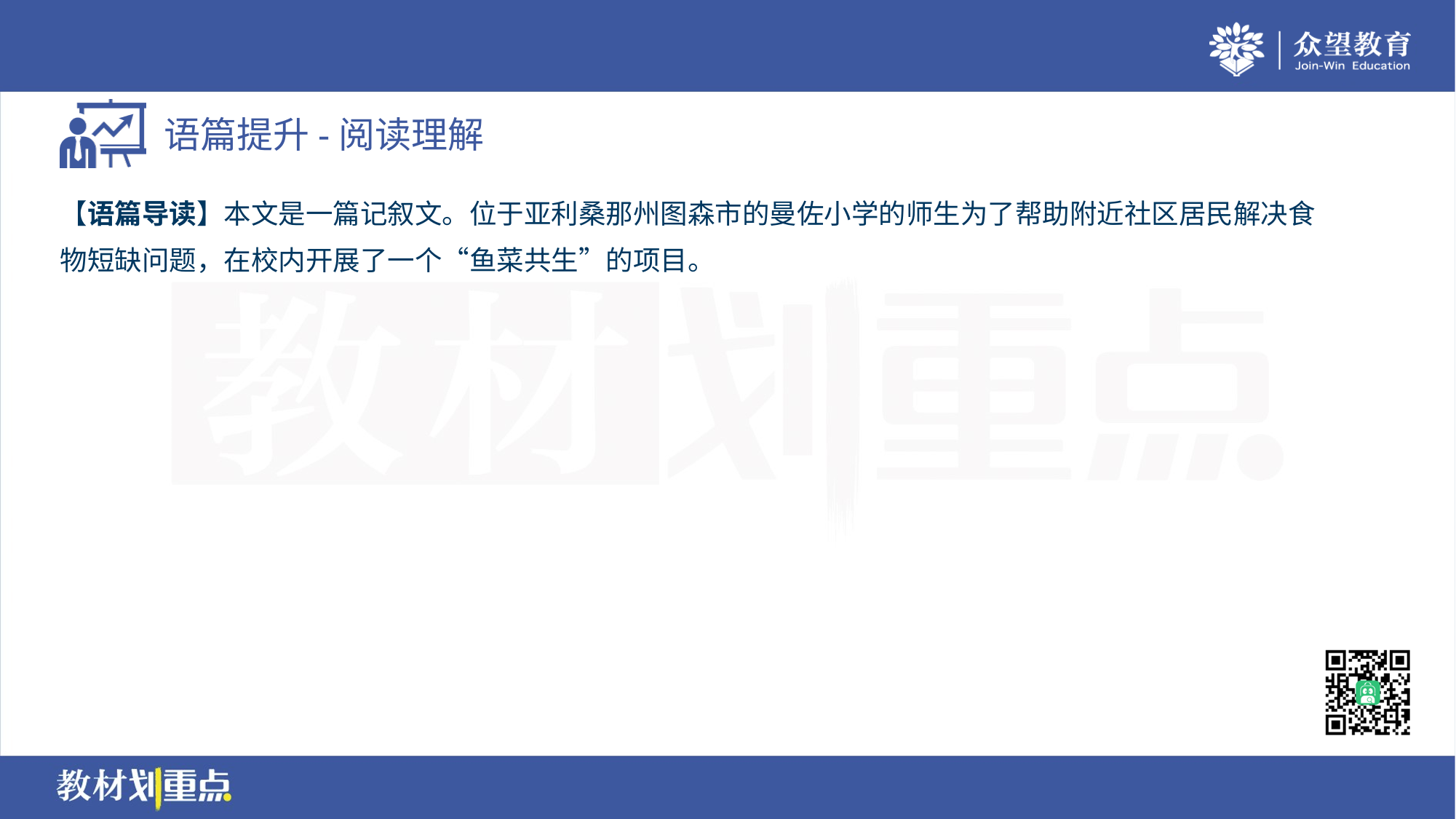

【语篇导读】本文是一篇记叙文。位于亚利桑那州图森市的曼佐小学的师生为了帮助附近社区居民解决食
物短缺问题，在校内开展了一个“鱼菜共生”的项目。